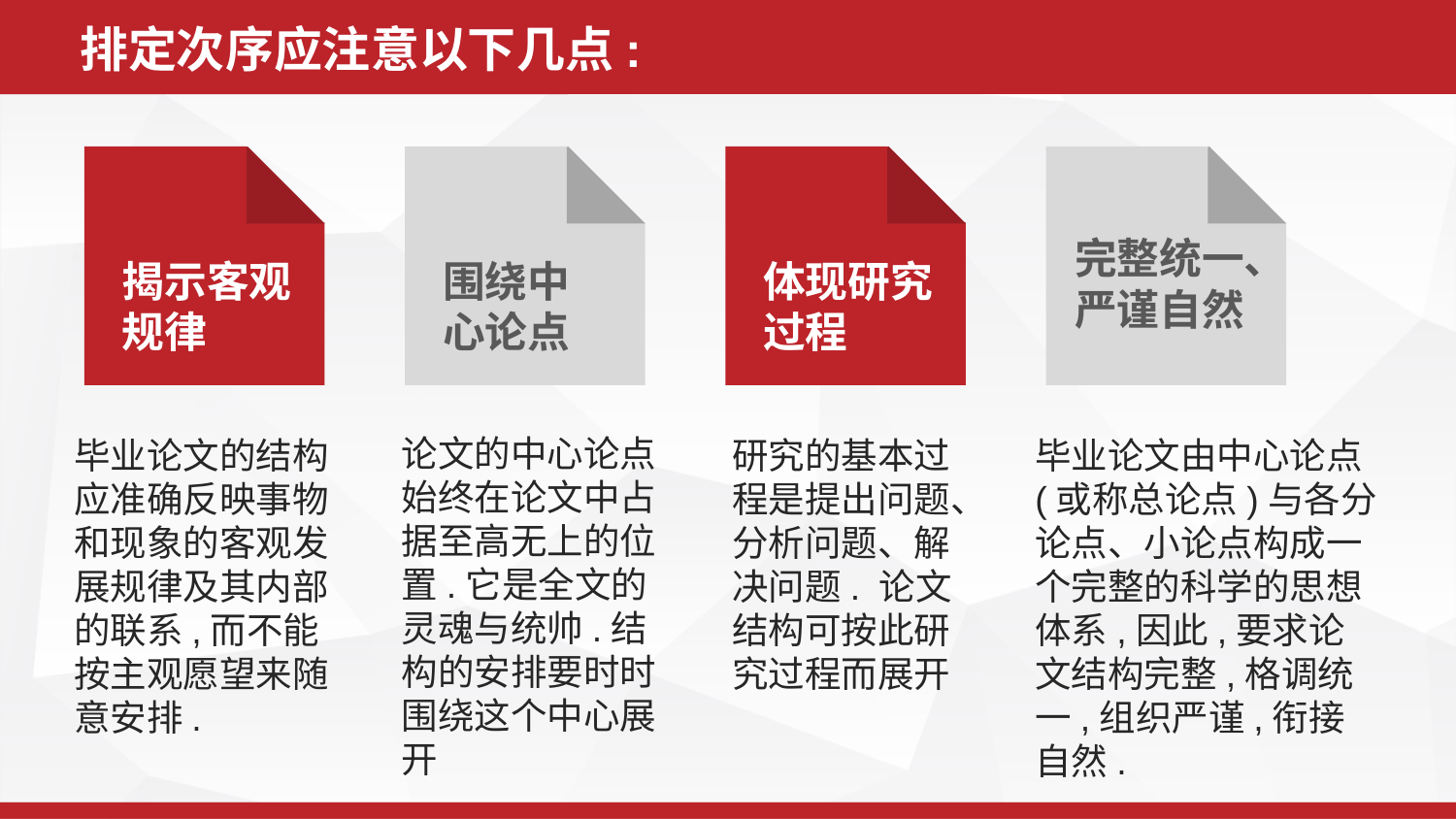

排定次序应注意以下几点:

揭示客观规律

围绕中心论点

体现研究过程

完整统一、严谨自然
论文的中心论点始终在论文中占据至高无上的位置.它是全文的灵魂与统帅.结构的安排要时时围绕这个中心展开
毕业论文的结构应准确反映事物和现象的客观发展规律及其内部的联系,而不能按主观愿望来随意安排.
研究的基本过程是提出问题、分析问题、解决问题. 论文结构可按此研究过程而展开
毕业论文由中心论点(或称总论点)与各分论点、小论点构成一个完整的科学的思想体系,因此,要求论文结构完整,格调统一,组织严谨,衔接自然.